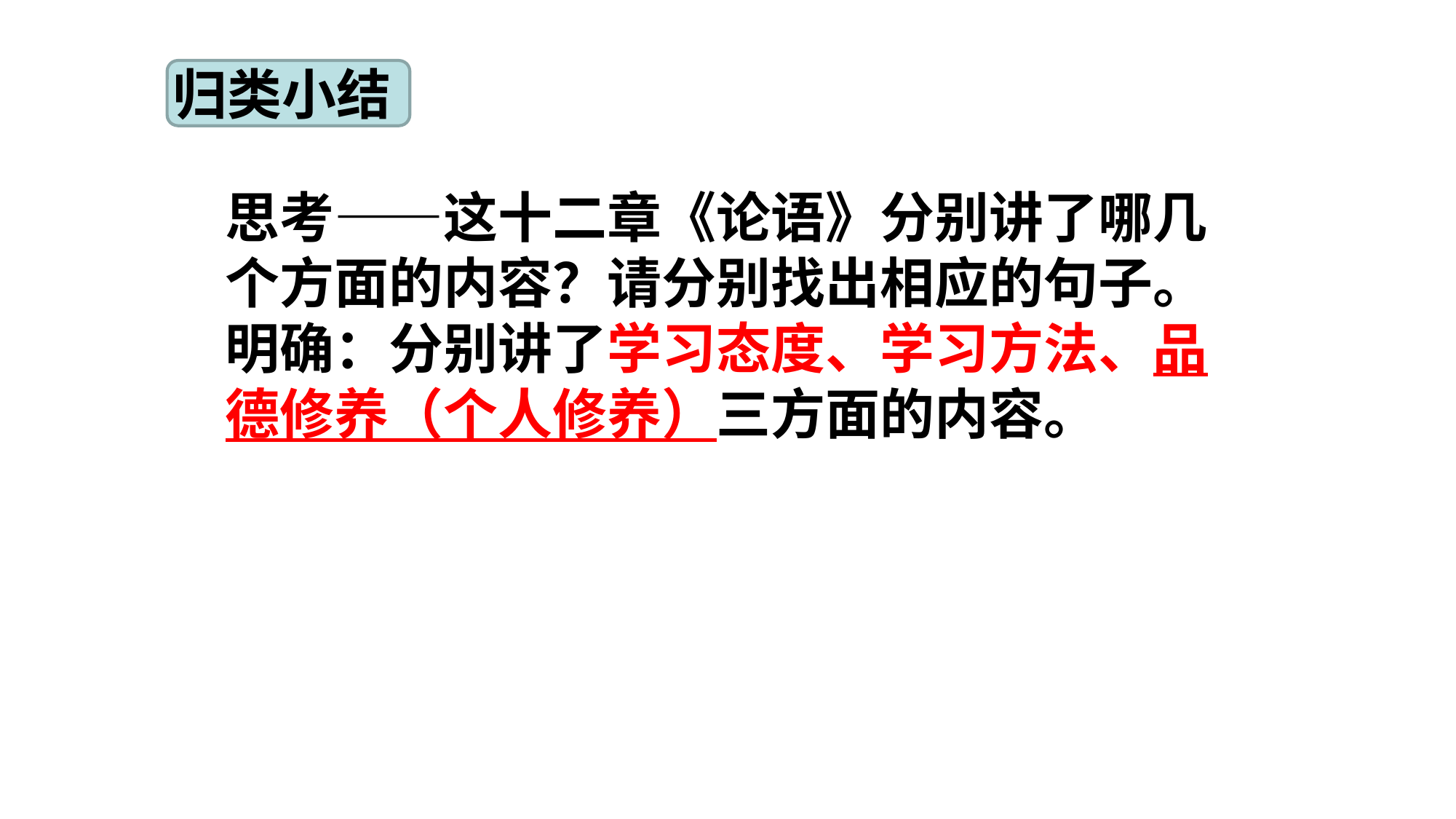

归类小结

思考——这十二章《论语》分别讲了哪几个方面的内容？请分别找出相应的句子。明确：分别讲了学习态度、学习方法、品德修养（个人修养）三方面的内容。